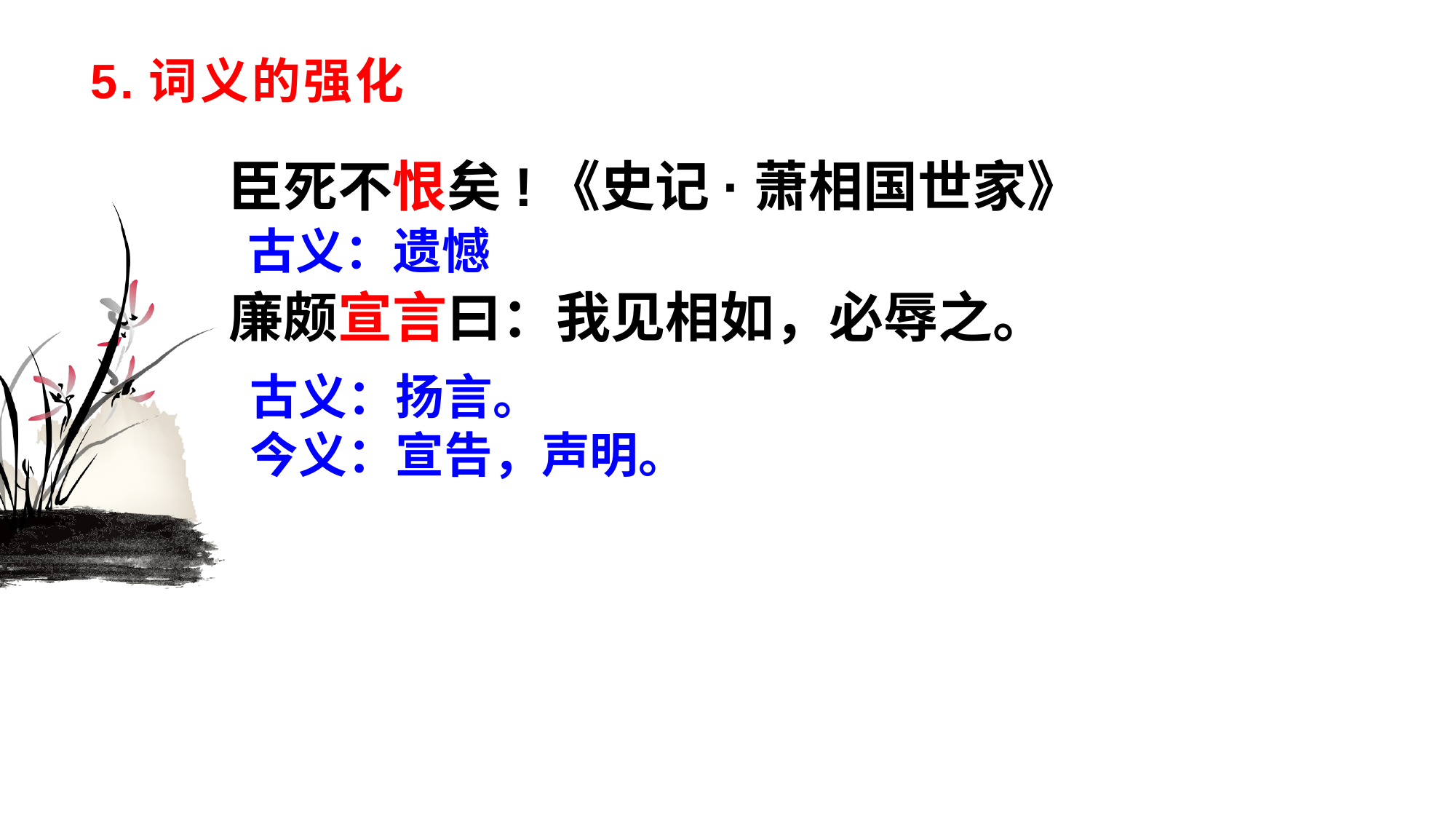

# 5.词义的强化
臣死不恨矣!《史记·萧相国世家》

廉颇宣言曰：我见相如，必辱之。

古义：遗憾
古义：扬言。
今义：宣告，声明。